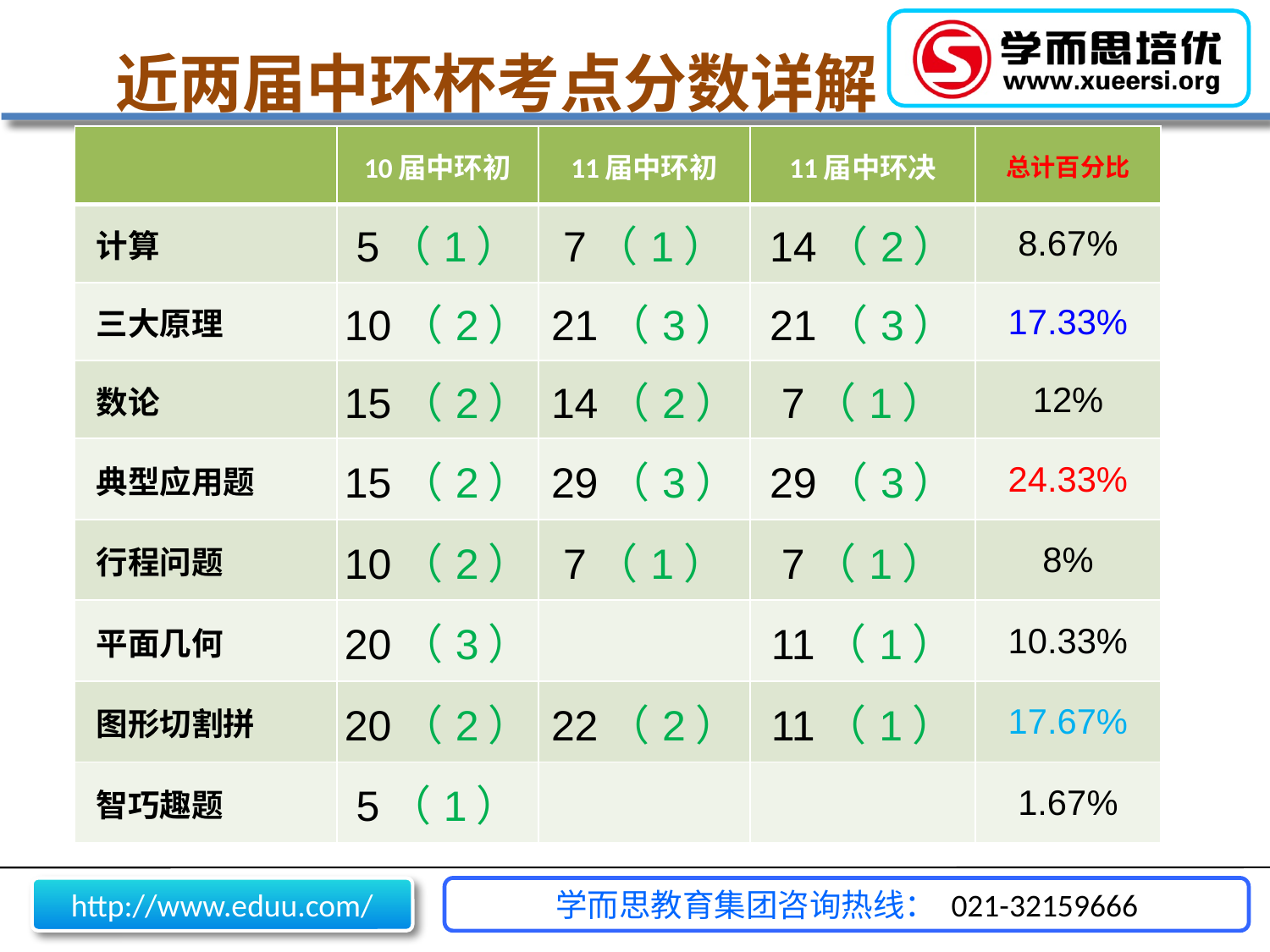

# 近两届中环杯考点分数详解
|  | 10届中环初 | 11届中环初 | 11届中环决 | 总计百分比 |
| --- | --- | --- | --- | --- |
| 计算 | 5（1） | 7（1） | 14（2） | 8.67% |
| 三大原理 | 10（2） | 21（3） | 21（3） | 17.33% |
| 数论 | 15（2） | 14（2） | 7（1） | 12% |
| 典型应用题 | 15（2） | 29（3） | 29（3） | 24.33% |
| 行程问题 | 10（2） | 7（1） | 7（1） | 8% |
| 平面几何 | 20（3） |  | 11（1） | 10.33% |
| 图形切割拼 | 20（2） | 22（2） | 11（1） | 17.67% |
| 智巧趣题 | 5（1） |  |  | 1.67% |